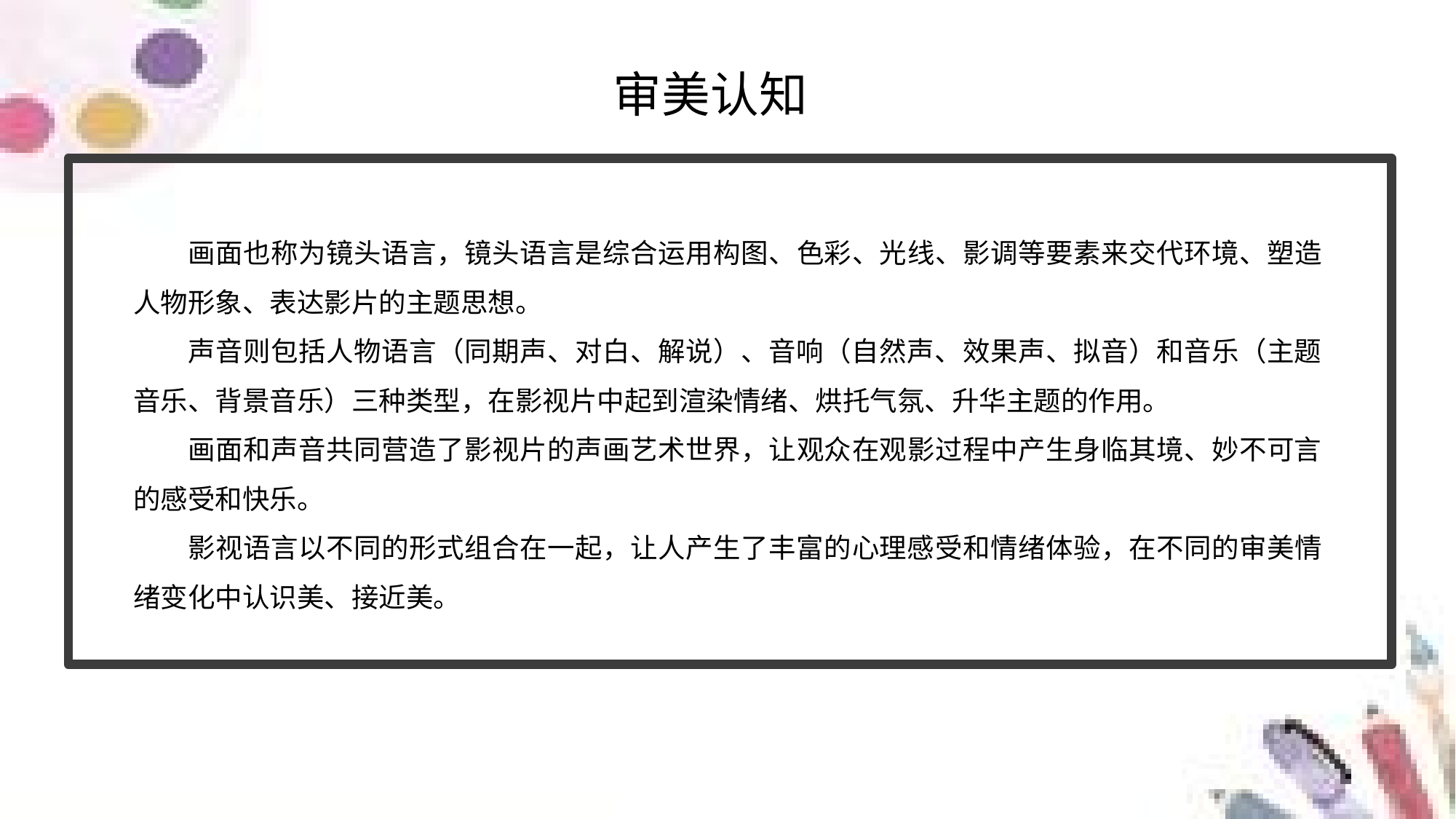

审美认知

画面也称为镜头语言，镜头语言是综合运用构图、色彩、光线、影调等要素来交代环境、塑造人物形象、表达影片的主题思想。
声音则包括人物语言（同期声、对白、解说）、音响（自然声、效果声、拟音）和音乐（主题音乐、背景音乐）三种类型，在影视片中起到渲染情绪、烘托气氛、升华主题的作用。
画面和声音共同营造了影视片的声画艺术世界，让观众在观影过程中产生身临其境、妙不可言的感受和快乐。
影视语言以不同的形式组合在一起，让人产生了丰富的心理感受和情绪体验，在不同的审美情绪变化中认识美、接近美。